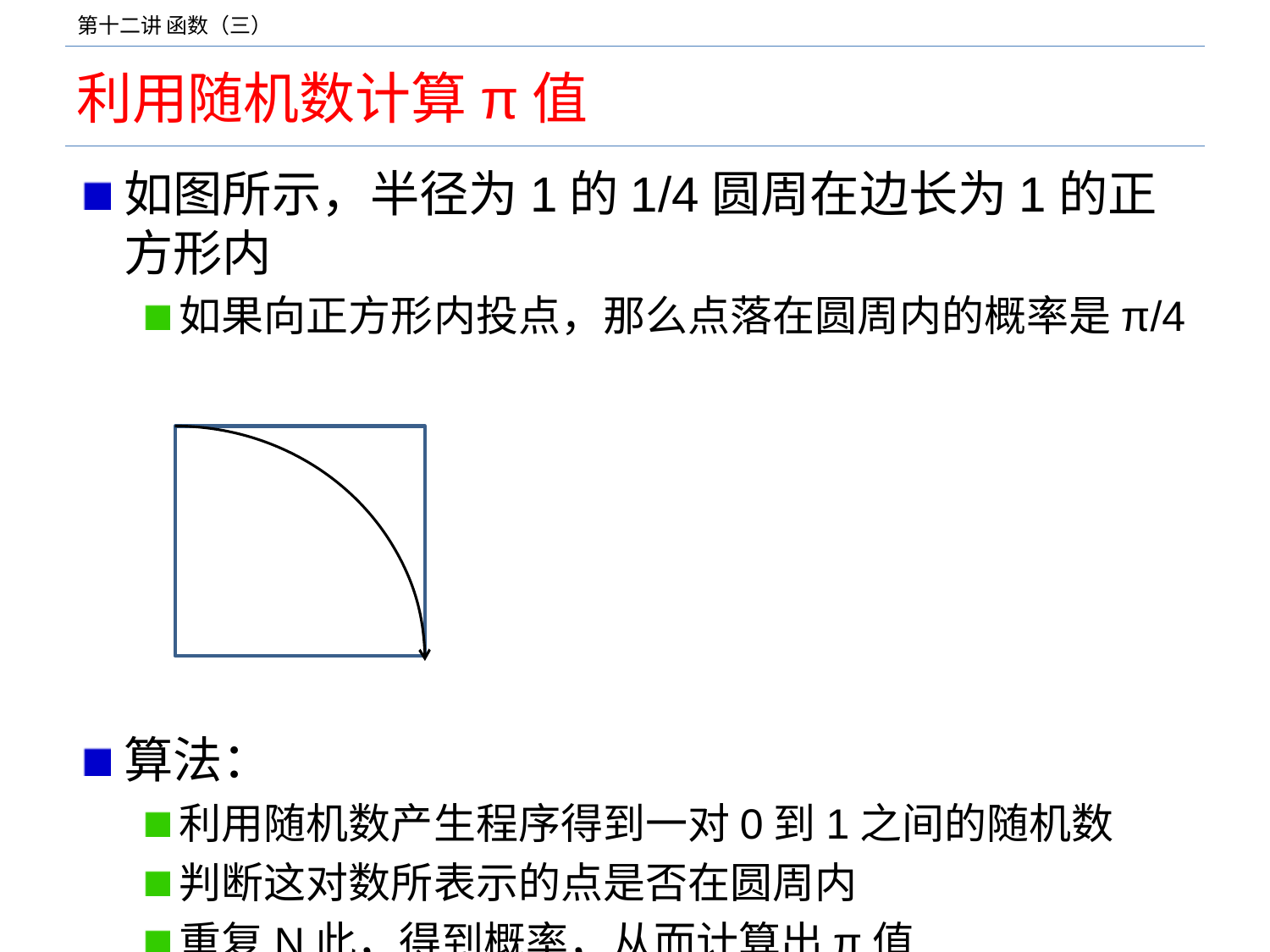

# 利用随机数计算π值
如图所示，半径为1的1/4圆周在边长为1的正方形内
如果向正方形内投点，那么点落在圆周内的概率是π/4

算法：
利用随机数产生程序得到一对0到1之间的随机数
判断这对数所表示的点是否在圆周内
重复N此，得到概率，从而计算出π值